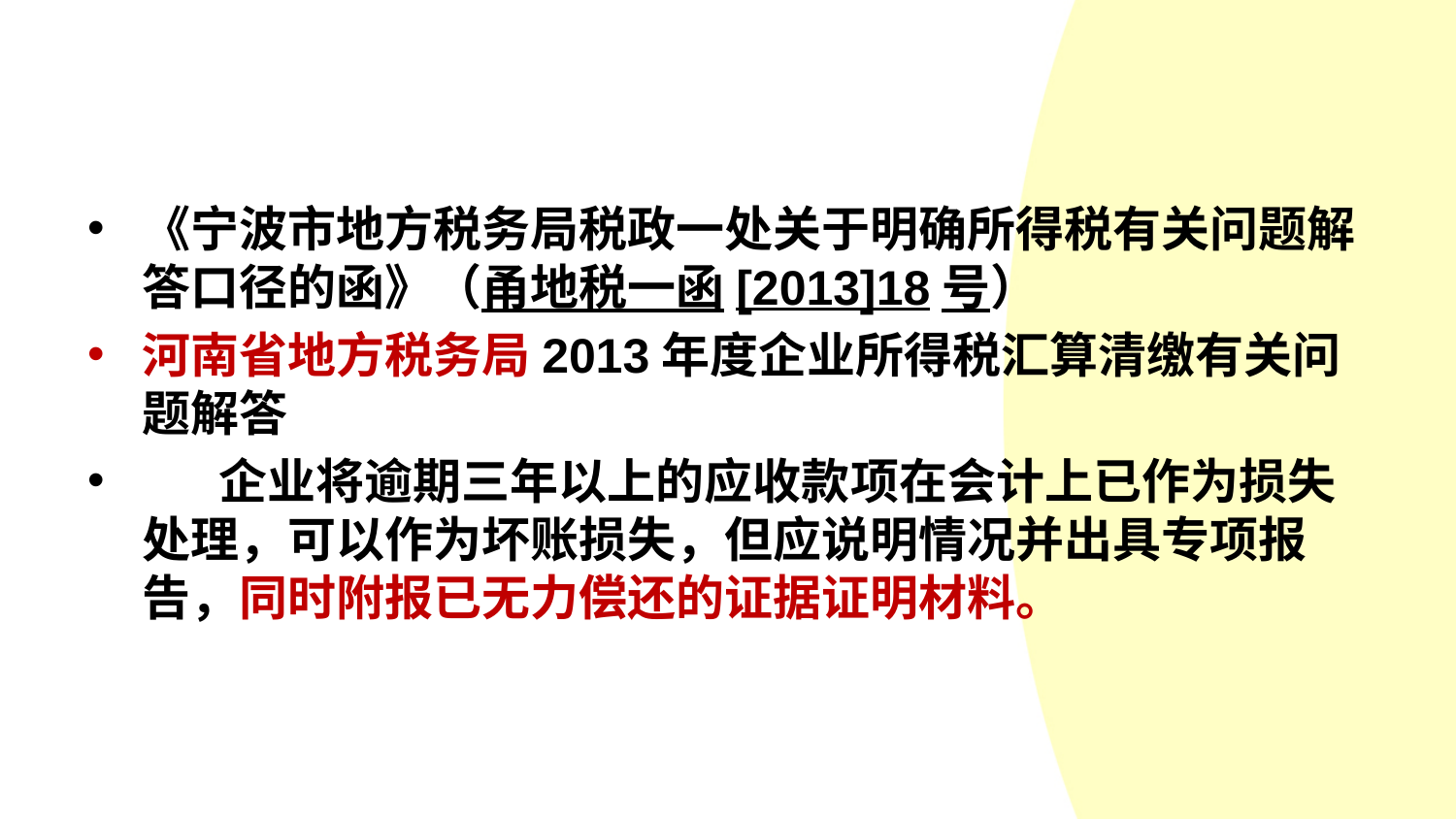

#
《宁波市地方税务局税政一处关于明确所得税有关问题解答口径的函》（甬地税一函[2013]18号）
河南省地方税务局2013年度企业所得税汇算清缴有关问题解答
      企业将逾期三年以上的应收款项在会计上已作为损失处理，可以作为坏账损失，但应说明情况并出具专项报告，同时附报已无力偿还的证据证明材料。